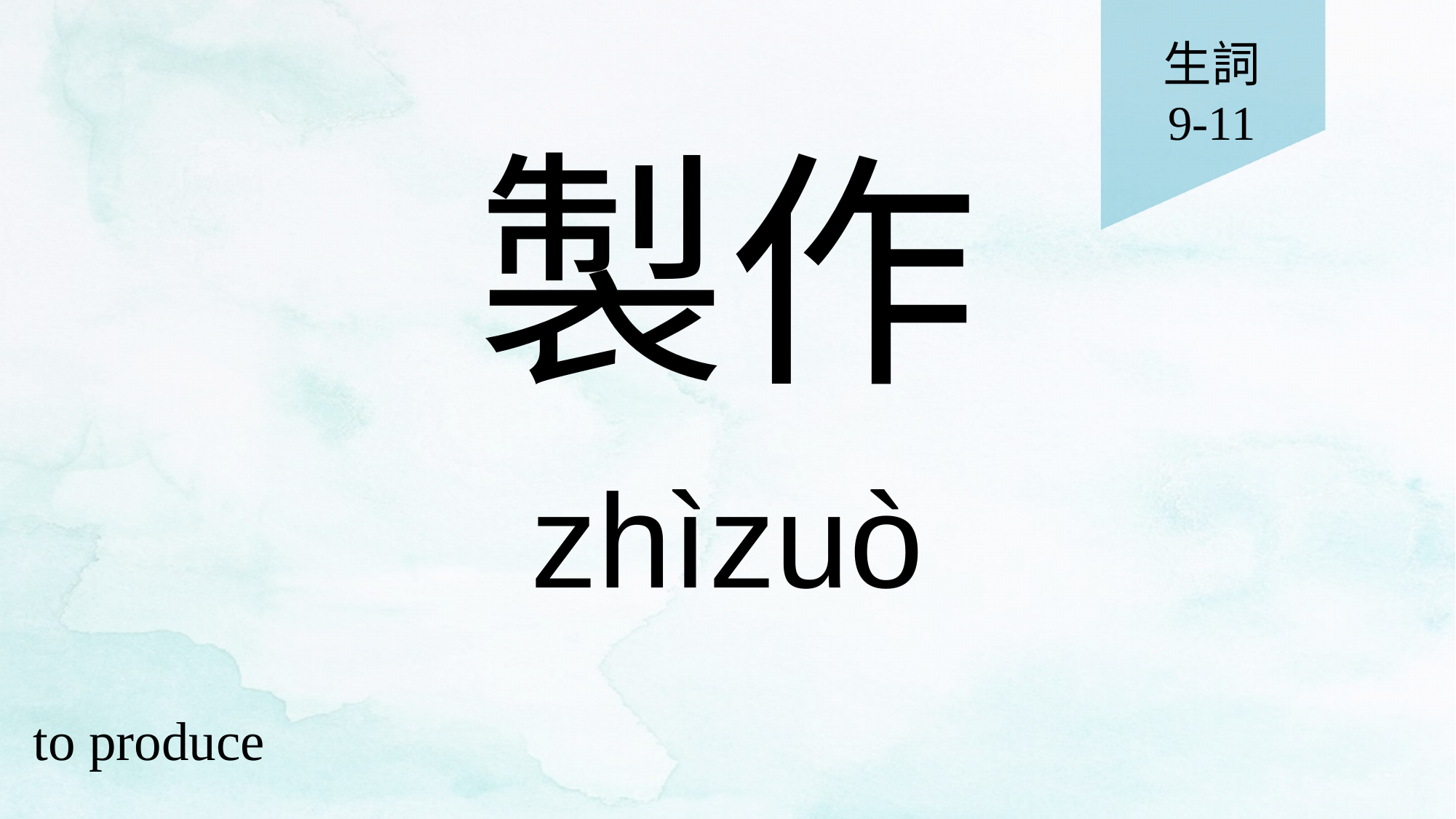

生詞
9-11
# 製作
zhìzuò
to produce